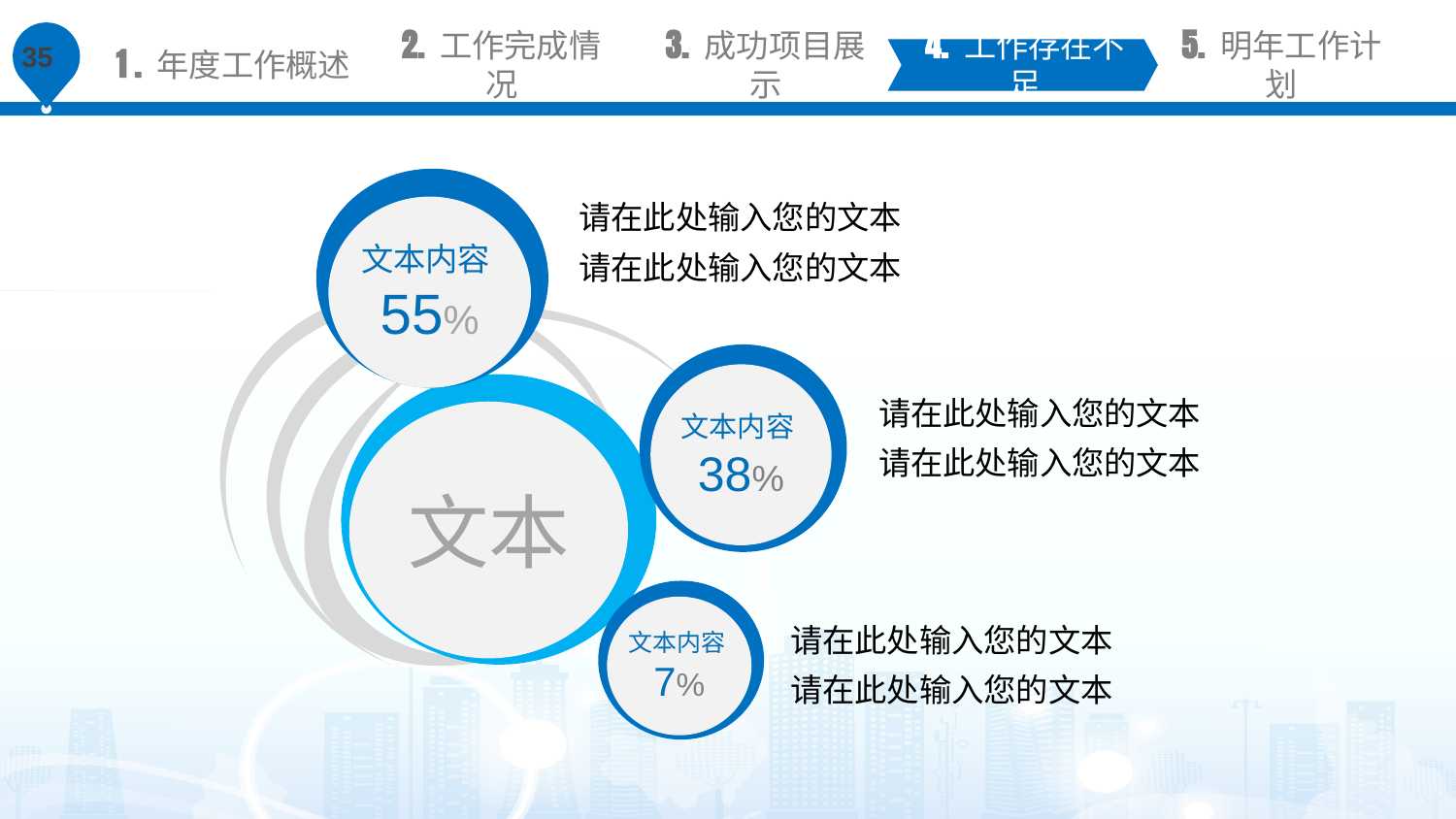

1 . 年度工作概述
2. 工作完成情况
3. 成功项目展示
4. 工作存在不足
5. 明年工作计划

文本内容55%
请在此处输入您的文本
请在此处输入您的文本

文本内容38%

文本
请在此处输入您的文本
请在此处输入您的文本

文本内容7%
请在此处输入您的文本
请在此处输入您的文本